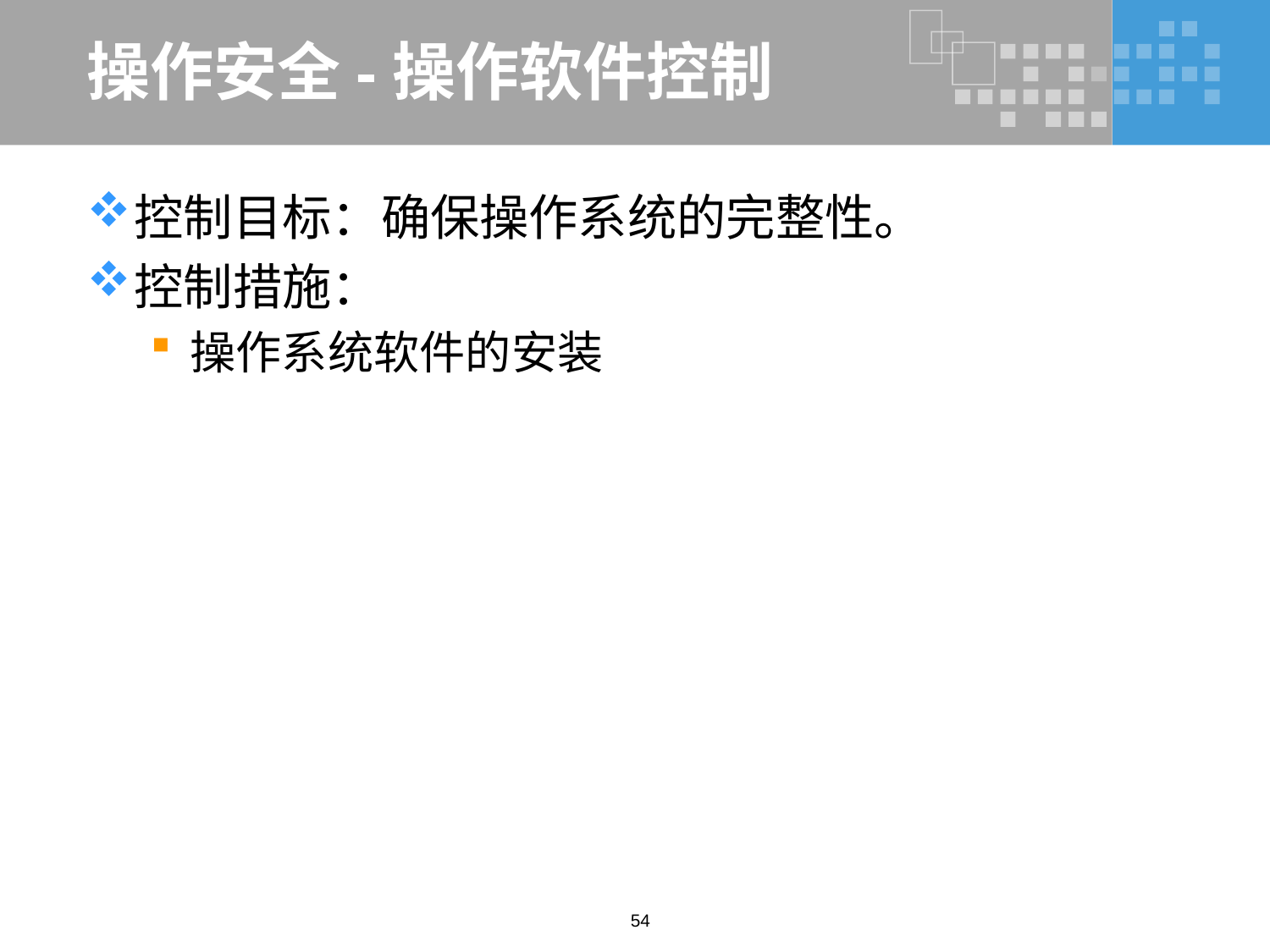

# 操作安全-操作软件控制
控制目标：确保操作系统的完整性。
控制措施：
操作系统软件的安装

54